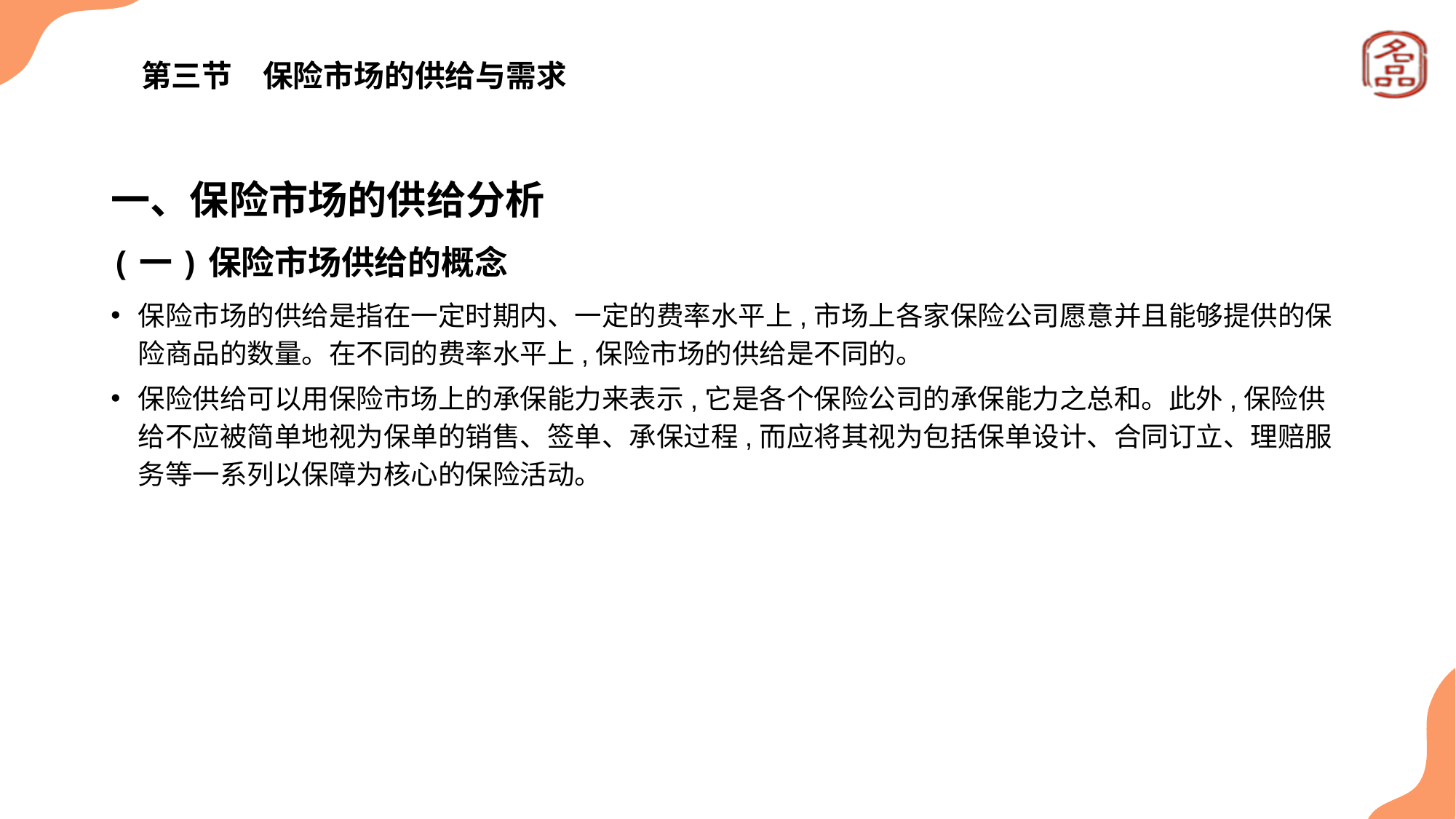

# 第三节　保险市场的供给与需求
一、保险市场的供给分析
(一)保险市场供给的概念
保险市场的供给是指在一定时期内、一定的费率水平上,市场上各家保险公司愿意并且能够提供的保险商品的数量。在不同的费率水平上,保险市场的供给是不同的。
保险供给可以用保险市场上的承保能力来表示,它是各个保险公司的承保能力之总和。此外,保险供给不应被简单地视为保单的销售、签单、承保过程,而应将其视为包括保单设计、合同订立、理赔服务等一系列以保障为核心的保险活动。